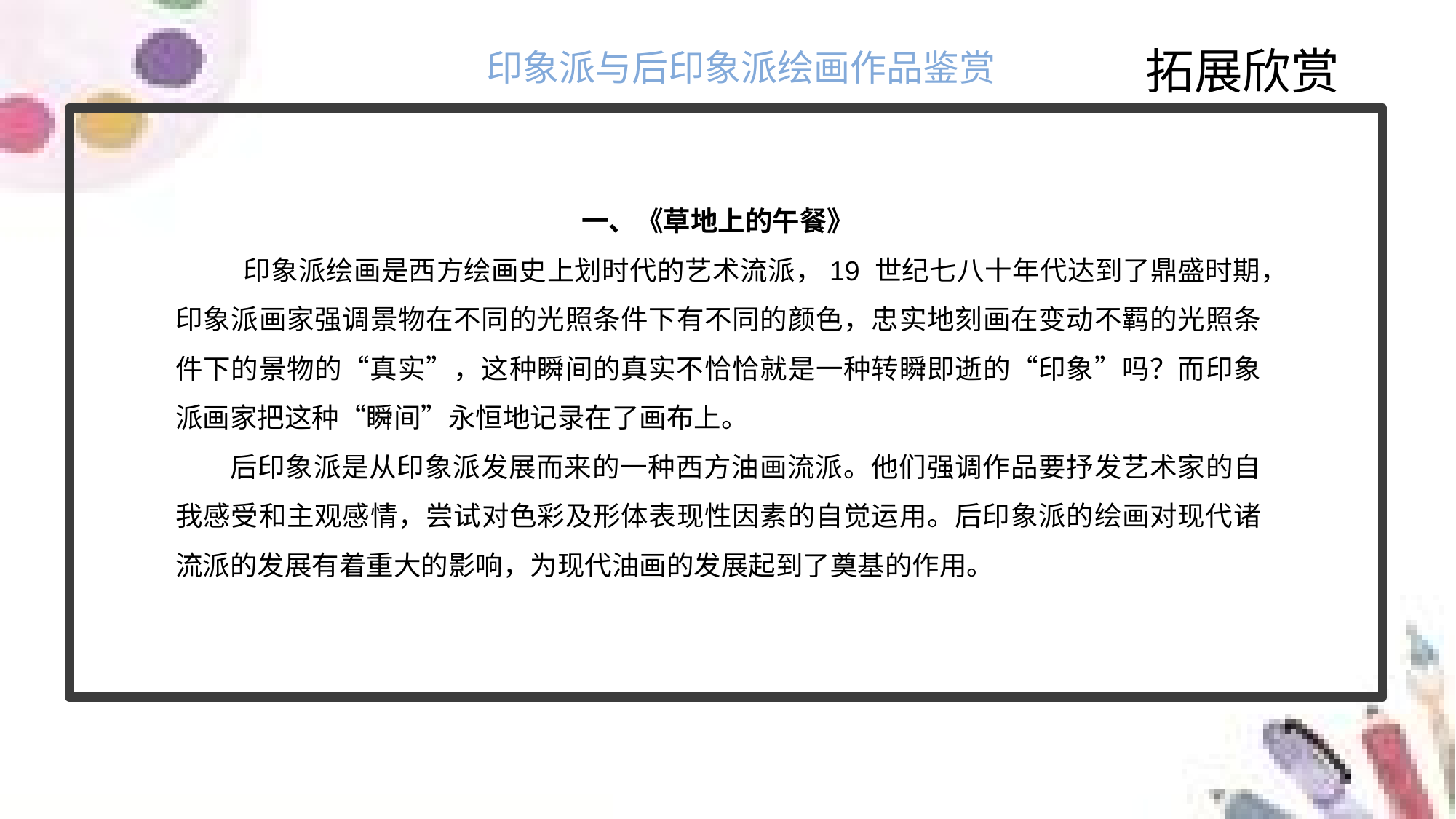

拓展欣赏
印象派与后印象派绘画作品鉴赏

一、《草地上的午餐》
 印象派绘画是西方绘画史上划时代的艺术流派，19 世纪七八十年代达到了鼎盛时期，印象派画家强调景物在不同的光照条件下有不同的颜色，忠实地刻画在变动不羁的光照条件下的景物的“真实”，这种瞬间的真实不恰恰就是一种转瞬即逝的“印象”吗？而印象派画家把这种“瞬间”永恒地记录在了画布上。
后印象派是从印象派发展而来的一种西方油画流派。他们强调作品要抒发艺术家的自我感受和主观感情，尝试对色彩及形体表现性因素的自觉运用。后印象派的绘画对现代诸流派的发展有着重大的影响，为现代油画的发展起到了奠基的作用。
28